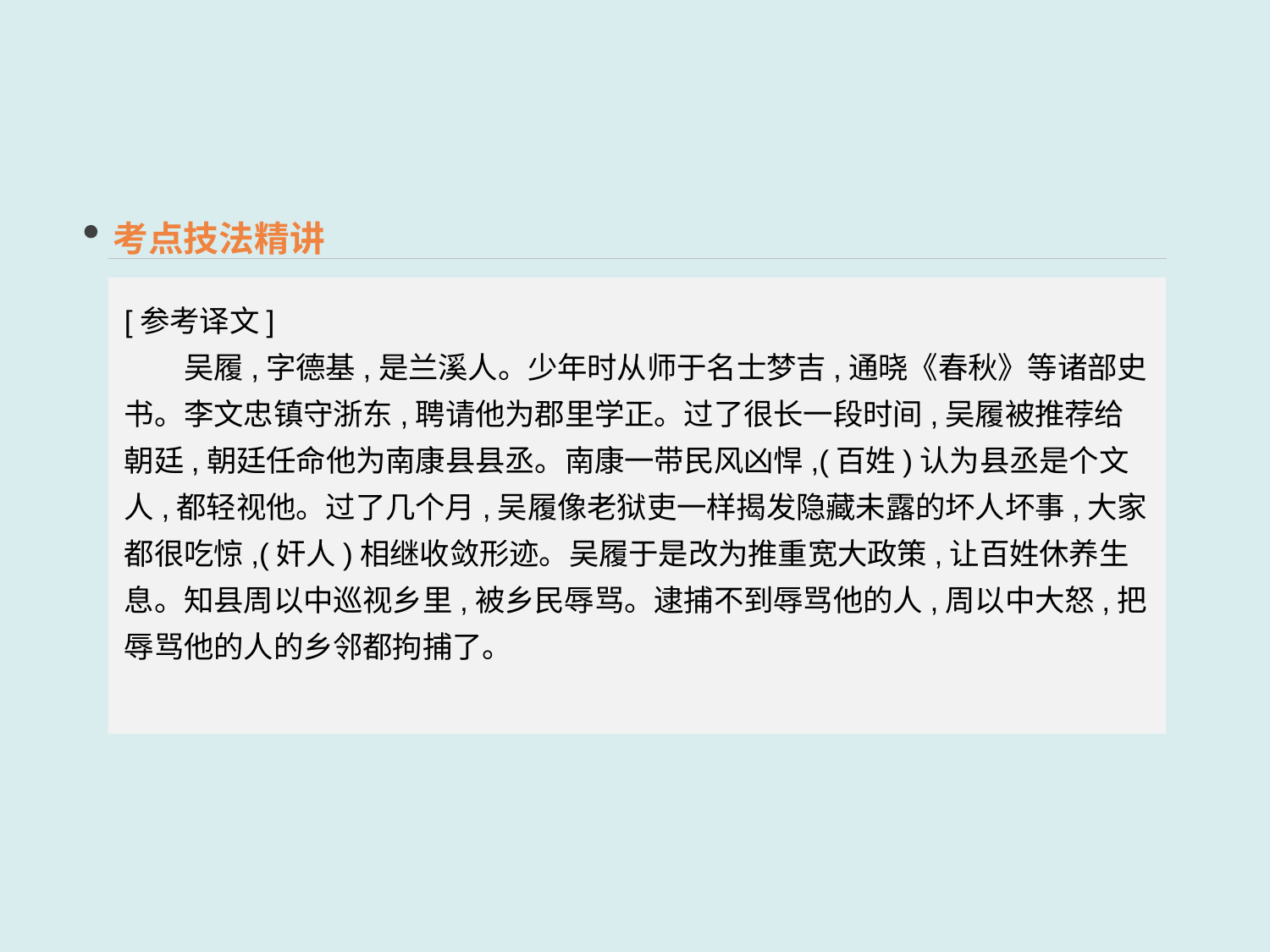

考点技法精讲

[参考译文]
　　吴履,字德基,是兰溪人。少年时从师于名士梦吉,通晓《春秋》等诸部史书。李文忠镇守浙东,聘请他为郡里学正。过了很长一段时间,吴履被推荐给朝廷,朝廷任命他为南康县县丞。南康一带民风凶悍,(百姓)认为县丞是个文人,都轻视他。过了几个月,吴履像老狱吏一样揭发隐藏未露的坏人坏事,大家都很吃惊,(奸人)相继收敛形迹。吴履于是改为推重宽大政策,让百姓休养生息。知县周以中巡视乡里,被乡民辱骂。逮捕不到辱骂他的人,周以中大怒,把辱骂他的人的乡邻都拘捕了。